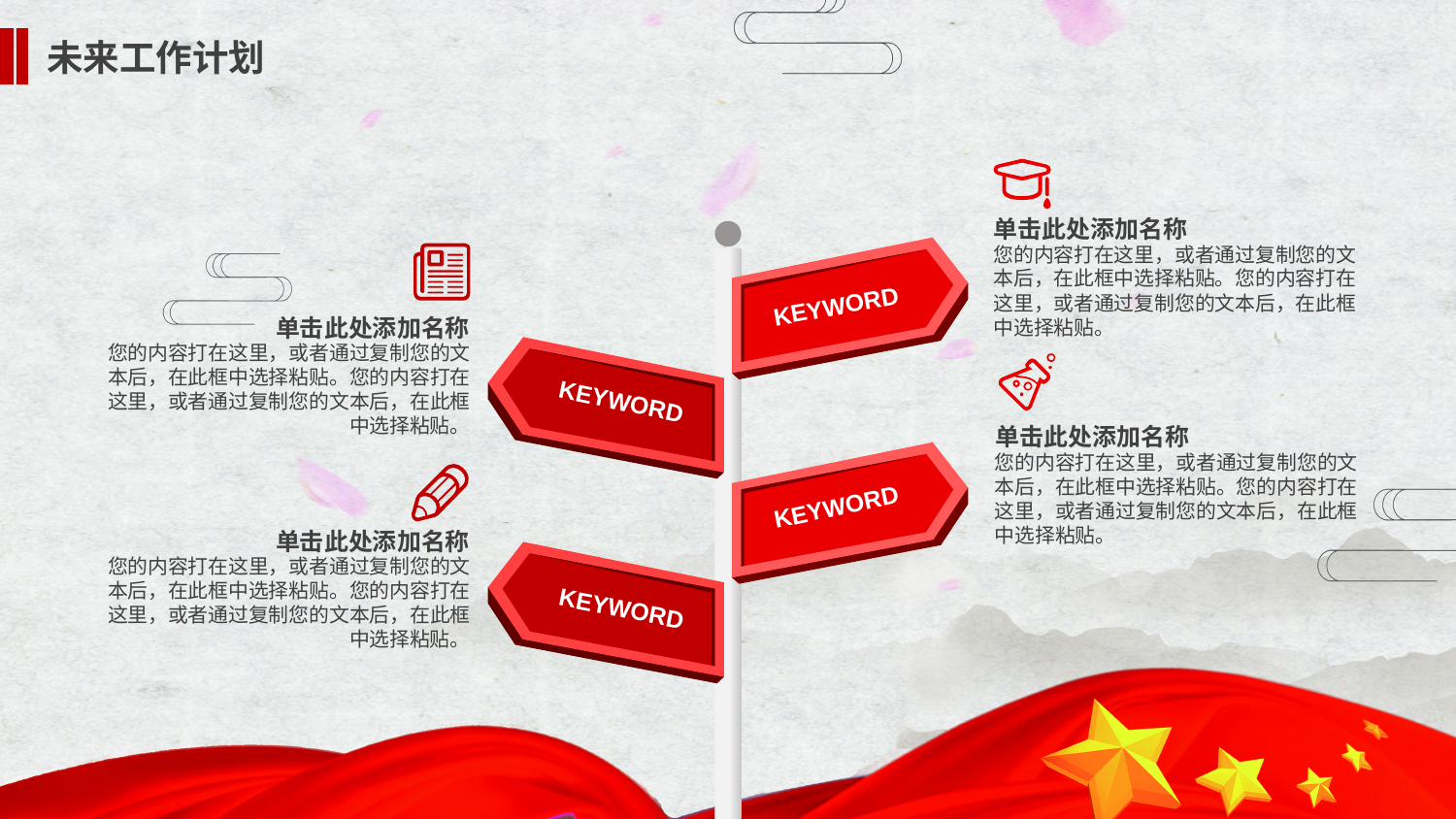

未来工作计划

单击此处添加名称
您的内容打在这里，或者通过复制您的文本后，在此框中选择粘贴。您的内容打在这里，或者通过复制您的文本后，在此框中选择粘贴。

KEYWORD

单击此处添加名称
您的内容打在这里，或者通过复制您的文本后，在此框中选择粘贴。您的内容打在这里，或者通过复制您的文本后，在此框中选择粘贴。

KEYWORD

单击此处添加名称
您的内容打在这里，或者通过复制您的文本后，在此框中选择粘贴。您的内容打在这里，或者通过复制您的文本后，在此框中选择粘贴。

KEYWORD

单击此处添加名称
您的内容打在这里，或者通过复制您的文本后，在此框中选择粘贴。您的内容打在这里，或者通过复制您的文本后，在此框中选择粘贴。

KEYWORD